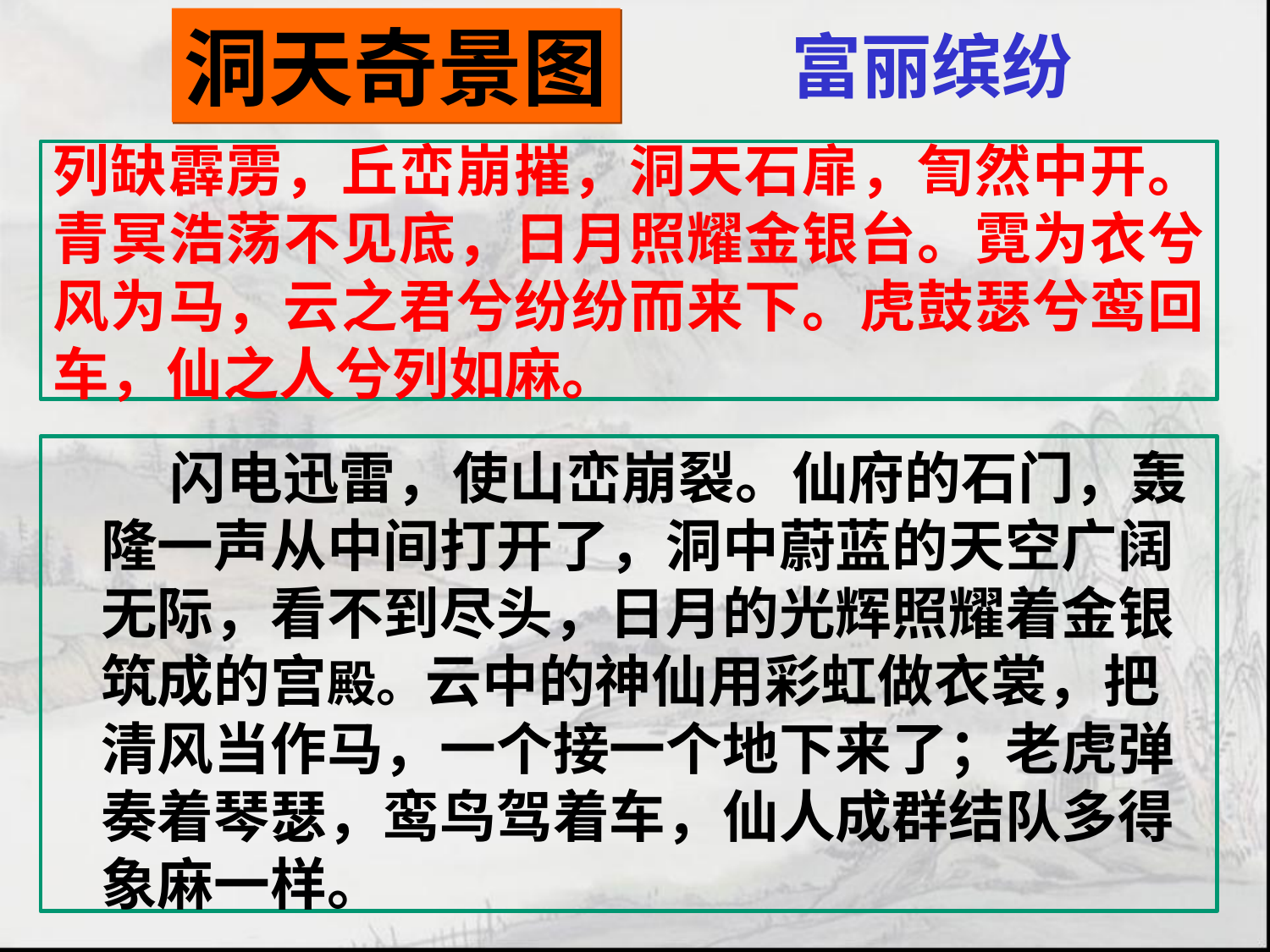

洞天奇景图
富丽缤纷
# 列缺霹雳，丘峦崩摧，洞天石扉，訇然中开。青冥浩荡不见底，日月照耀金银台。霓为衣兮风为马，云之君兮纷纷而来下。虎鼓瑟兮鸾回车，仙之人兮列如麻。
        闪电迅雷，使山峦崩裂。仙府的石门，轰隆一声从中间打开了，洞中蔚蓝的天空广阔无际，看不到尽头，日月的光辉照耀着金银筑成的宫殿。云中的神仙用彩虹做衣裳，把清风当作马，一个接一个地下来了；老虎弹奏着琴瑟，鸾鸟驾着车，仙人成群结队多得象麻一样。